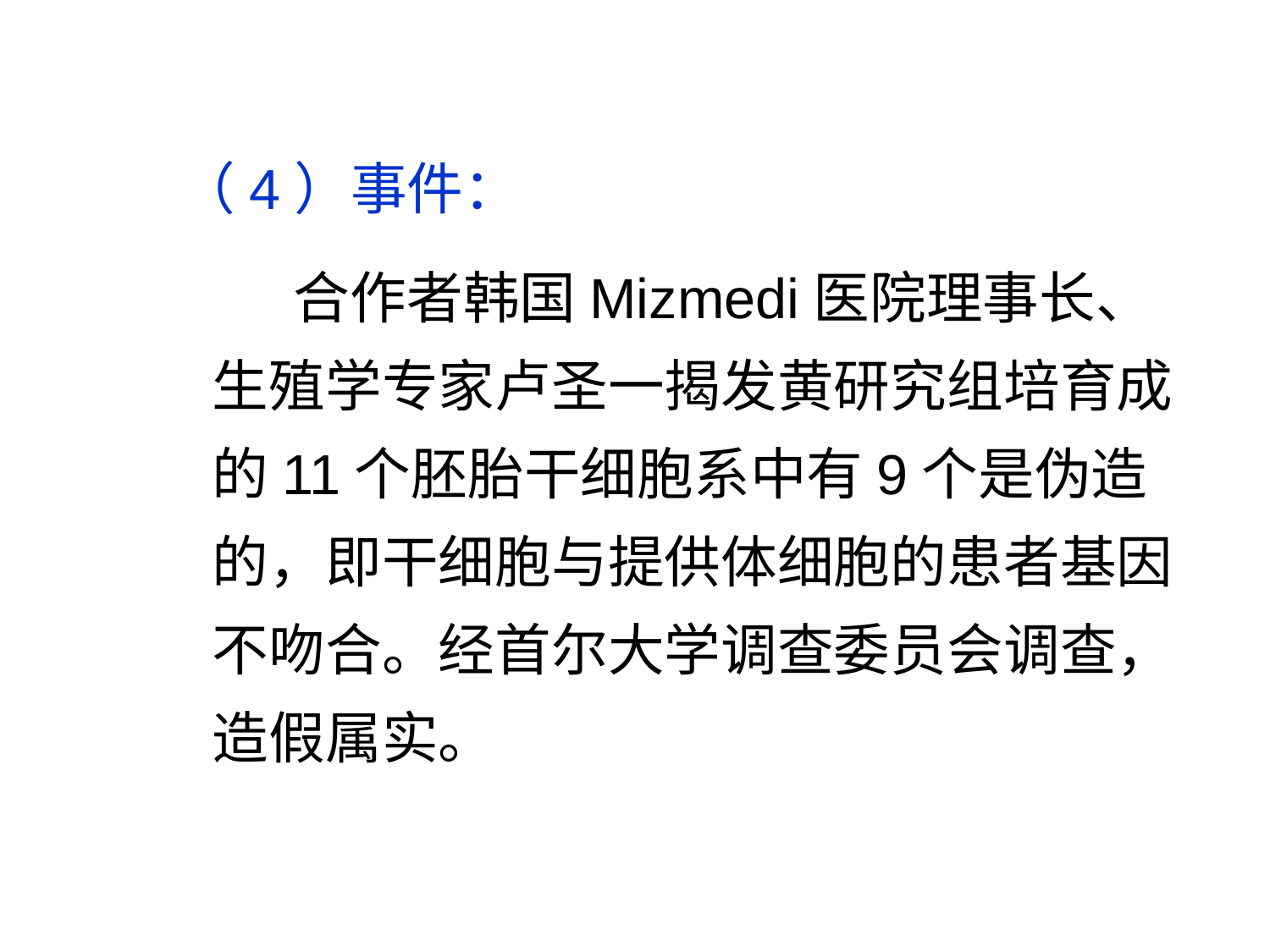

（4）事件：
            合作者韩国Mizmedi医院理事长、生殖学专家卢圣一揭发黄研究组培育成的11个胚胎干细胞系中有9个是伪造的，即干细胞与提供体细胞的患者基因不吻合。经首尔大学调查委员会调查，造假属实。